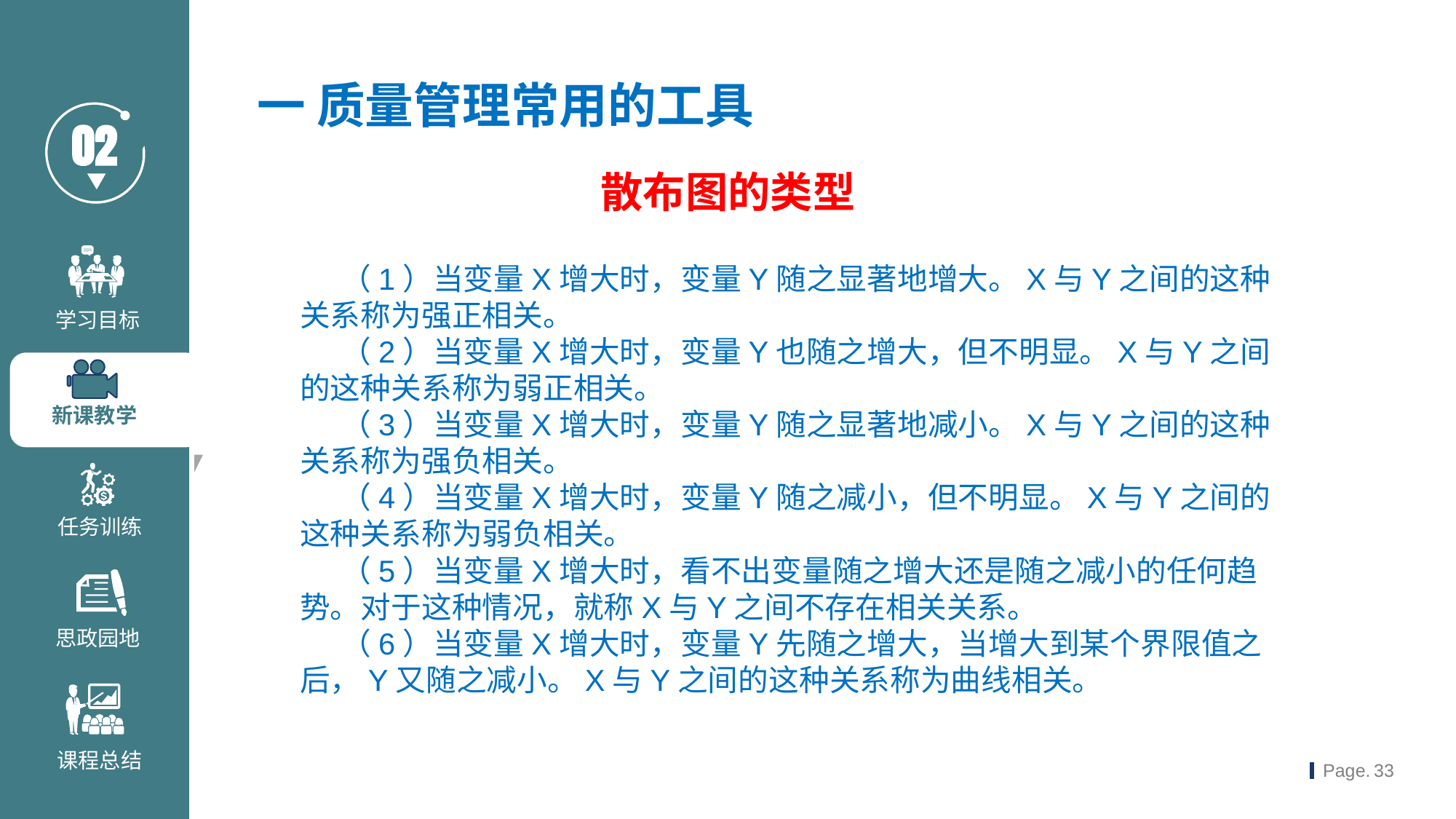

一 质量管理常用的工具
散布图的类型
     （1）当变量X增大时，变量Y随之显著地增大。X与Y之间的这种关系称为强正相关。
     （2）当变量X增大时，变量Y也随之增大，但不明显。X与Y之间的这种关系称为弱正相关。
     （3）当变量X增大时，变量Y随之显著地减小。X与Y之间的这种关系称为强负相关。
     （4）当变量X增大时，变量Y随之减小，但不明显。X与Y之间的这种关系称为弱负相关。
     （5）当变量X增大时，看不出变量随之增大还是随之减小的任何趋势。对于这种情况，就称X与Y之间不存在相关关系。
     （6）当变量X增大时，变量Y先随之增大，当增大到某个界限值之后，Y又随之减小。X与Y之间的这种关系称为曲线相关。